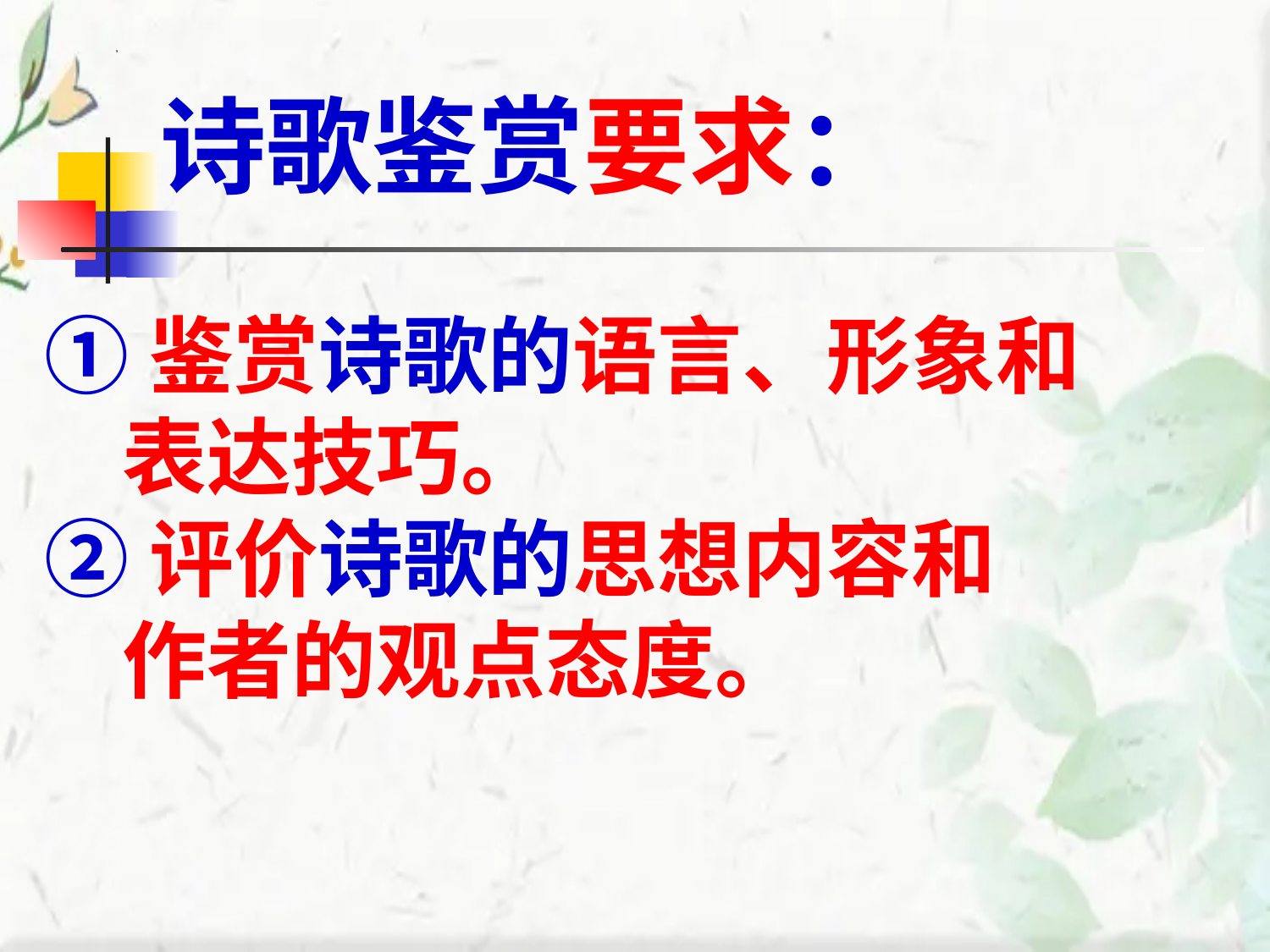

诗歌鉴赏要求：

①鉴赏诗歌的语言、形象和
   表达技巧。
②评价诗歌的思想内容和
   作者的观点态度。